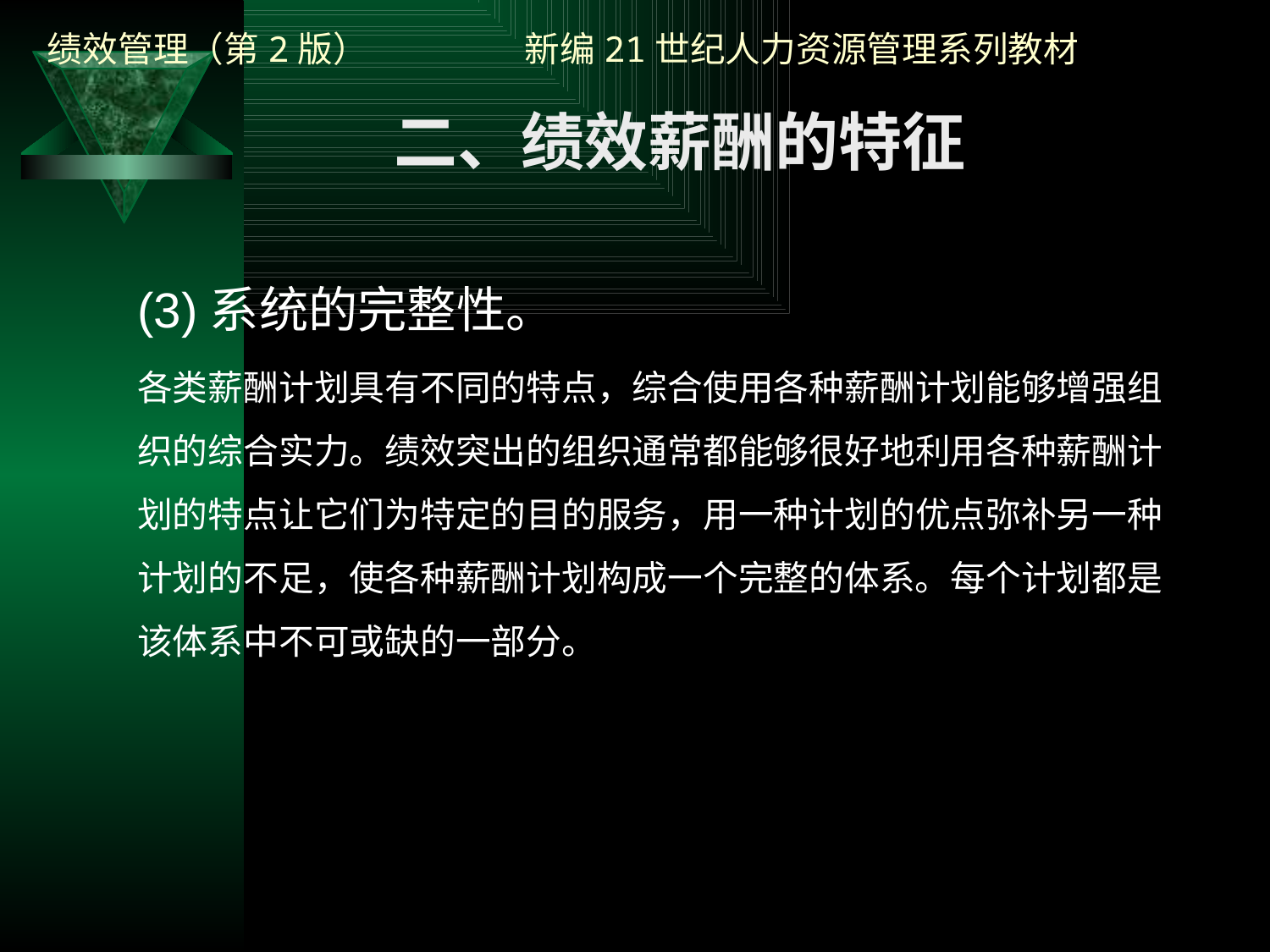

二、绩效薪酬的特征
(3)系统的完整性。
各类薪酬计划具有不同的特点，综合使用各种薪酬计划能够增强组织的综合实力。绩效突出的组织通常都能够很好地利用各种薪酬计划的特点让它们为特定的目的服务，用一种计划的优点弥补另一种计划的不足，使各种薪酬计划构成一个完整的体系。每个计划都是该体系中不可或缺的一部分。